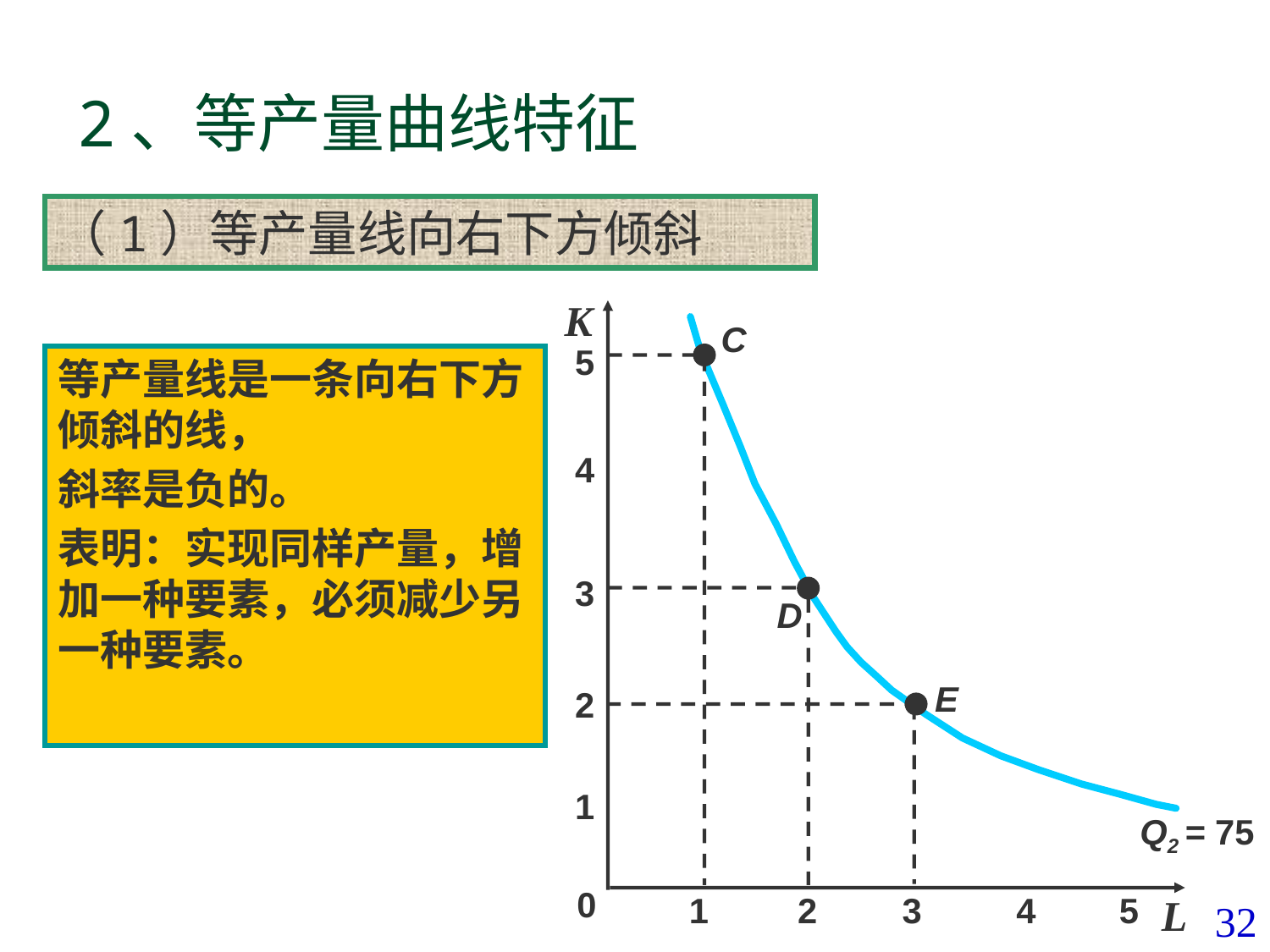

# 2、等产量曲线特征
（1）等产量线向右下方倾斜
K

5
4
3
2
4/3
1
0
1
2
3
4
5
L

C

Q2 = 75

D

E

等产量线是一条向右下方倾斜的线，
斜率是负的。
表明：实现同样产量，增加一种要素，必须减少另一种要素。
32